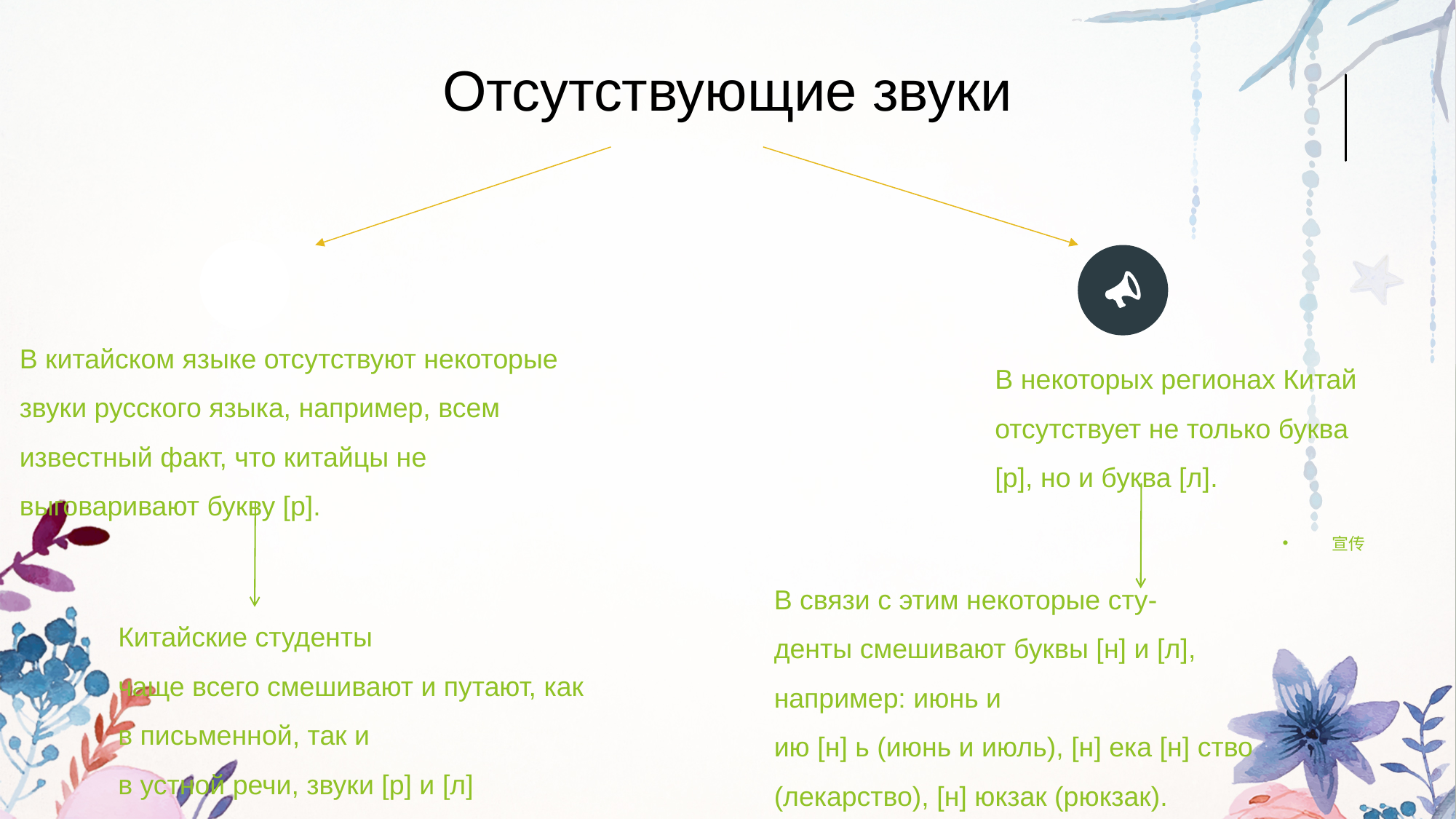

Отсутствующие звуки

В китайском языке отсутствуют некоторые звуки русского языка, например, всем известный факт, что китайцы не выговаривают букву [р].
В некоторых регионах Китай отсутствует не только буква [р], но и буква [л].
宣传
В связи с этим некоторые сту-
денты смешивают буквы [н] и [л], например: июнь и
ию [н] ь (июнь и июль), [н] ека [н] ство (лекарство), [н] юкзак (рюкзак).
Китайские студенты
чаще всего смешивают и путают, как в письменной, так и
в устной речи, звуки [р] и [л]